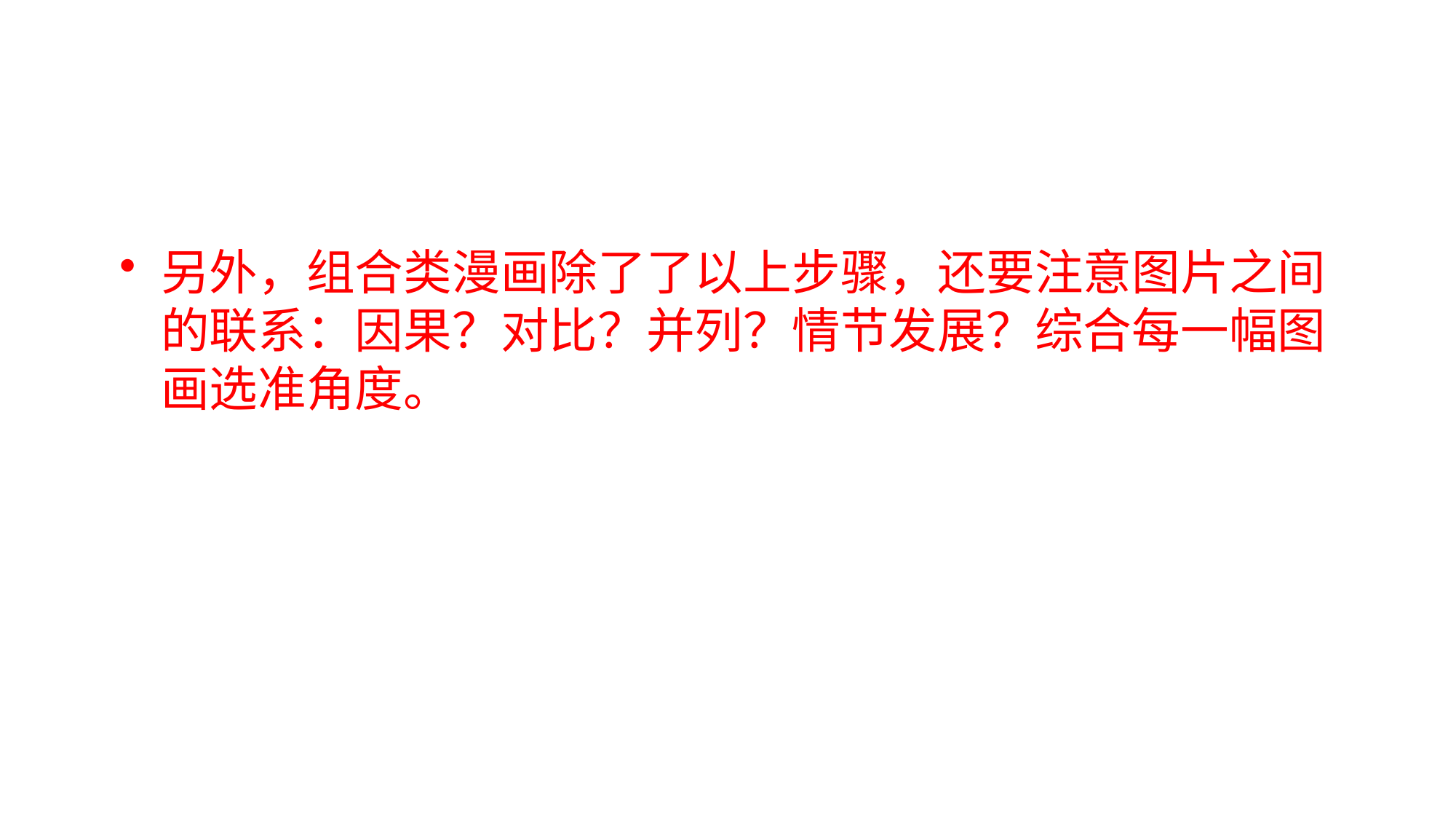

#
另外，组合类漫画除了了以上步骤，还要注意图片之间的联系：因果？对比？并列？情节发展？综合每一幅图画选准角度。